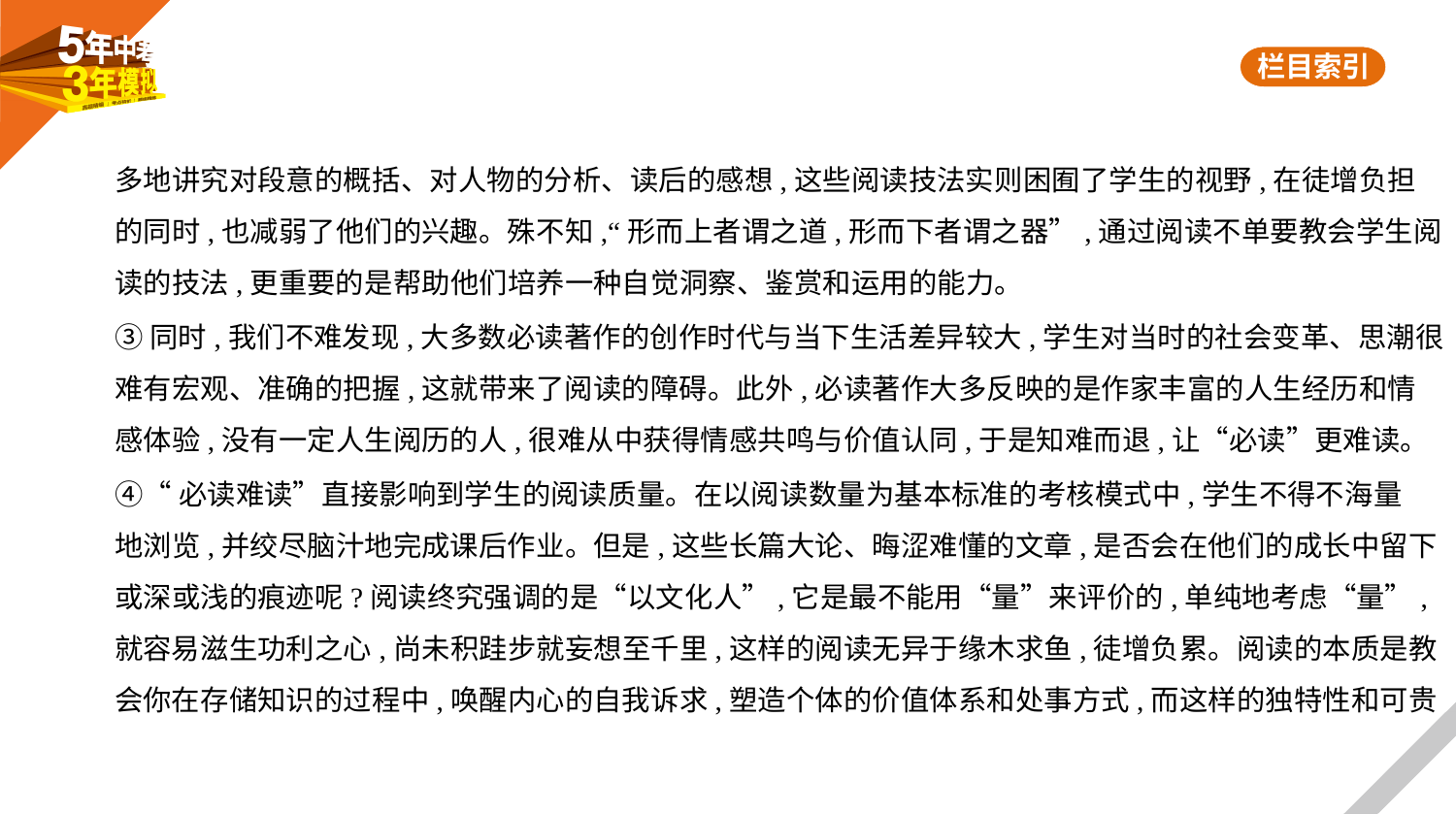

多地讲究对段意的概括、对人物的分析、读后的感想,这些阅读技法实则困囿了学生的视野,在徒增负担
的同时,也减弱了他们的兴趣。殊不知,“形而上者谓之道,形而下者谓之器”,通过阅读不单要教会学生阅
读的技法,更重要的是帮助他们培养一种自觉洞察、鉴赏和运用的能力。
③同时,我们不难发现,大多数必读著作的创作时代与当下生活差异较大,学生对当时的社会变革、思潮很
难有宏观、准确的把握,这就带来了阅读的障碍。此外,必读著作大多反映的是作家丰富的人生经历和情
感体验,没有一定人生阅历的人,很难从中获得情感共鸣与价值认同,于是知难而退,让“必读”更难读。
④“必读难读”直接影响到学生的阅读质量。在以阅读数量为基本标准的考核模式中,学生不得不海量
地浏览,并绞尽脑汁地完成课后作业。但是,这些长篇大论、晦涩难懂的文章,是否会在他们的成长中留下
或深或浅的痕迹呢?阅读终究强调的是“以文化人”,它是最不能用“量”来评价的,单纯地考虑“量”,
就容易滋生功利之心,尚未积跬步就妄想至千里,这样的阅读无异于缘木求鱼,徒增负累。阅读的本质是教
会你在存储知识的过程中,唤醒内心的自我诉求,塑造个体的价值体系和处事方式,而这样的独特性和可贵